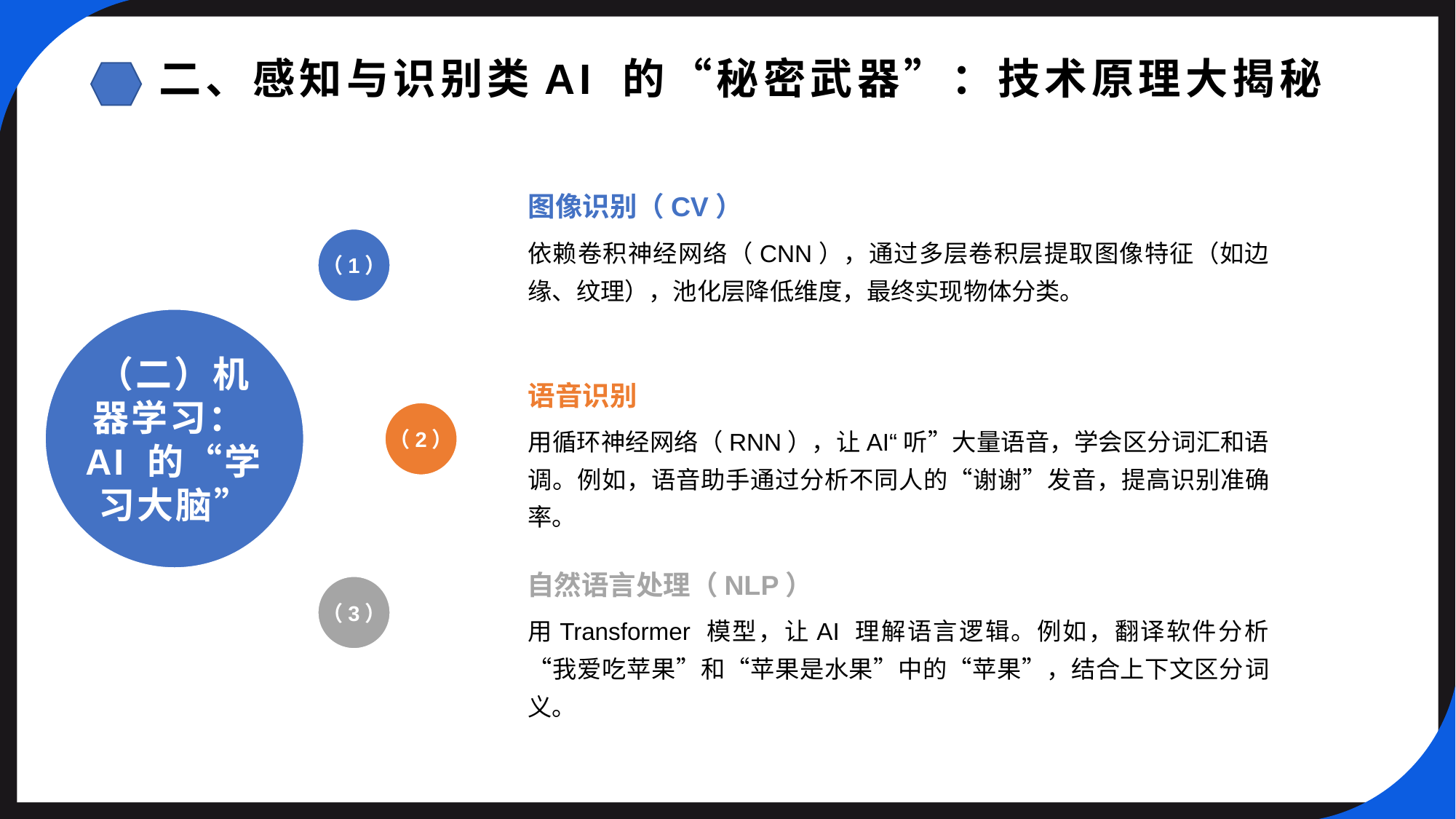

二、感知与识别类AI 的“秘密武器”：技术原理大揭秘
图像识别（CV）

（1）
依赖卷积神经网络（CNN），通过多层卷积层提取图像特征（如边缘、纹理），池化层降低维度，最终实现物体分类。
（二）机器学习：AI 的“学习大脑”
语音识别
（2）
用循环神经网络（RNN），让AI“听”大量语音，学会区分词汇和语调。例如，语音助手通过分析不同人的“谢谢”发音，提高识别准确率。
自然语言处理（NLP）
（3）
用Transformer 模型，让AI 理解语言逻辑。例如，翻译软件分析“我爱吃苹果”和“苹果是水果”中的“苹果”，结合上下文区分词义。